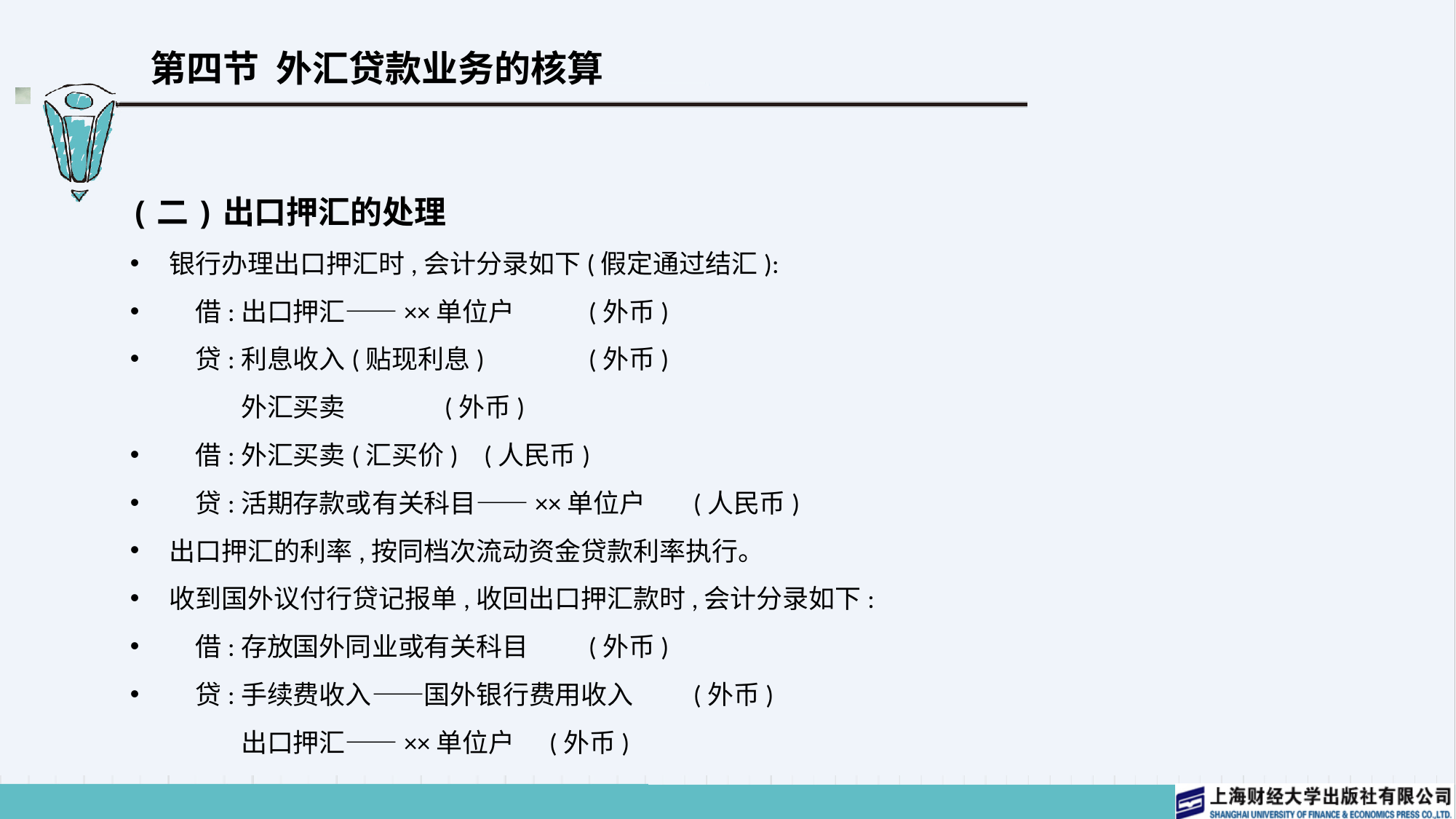

# 第四节  外汇贷款业务的核算
(二)出口押汇的处理
银行办理出口押汇时,会计分录如下(假定通过结汇):
　借:出口押汇——××单位户	(外币)
　贷:利息收入(贴现利息)	(外币)
                  外汇买卖	(外币)
　借:外汇买卖(汇买价)	(人民币)
　贷:活期存款或有关科目——××单位户	(人民币)
出口押汇的利率,按同档次流动资金贷款利率执行。
收到国外议付行贷记报单,收回出口押汇款时,会计分录如下:
　借:存放国外同业或有关科目	(外币)
　贷:手续费收入——国外银行费用收入	(外币)
                  出口押汇——××单位户	(外币)